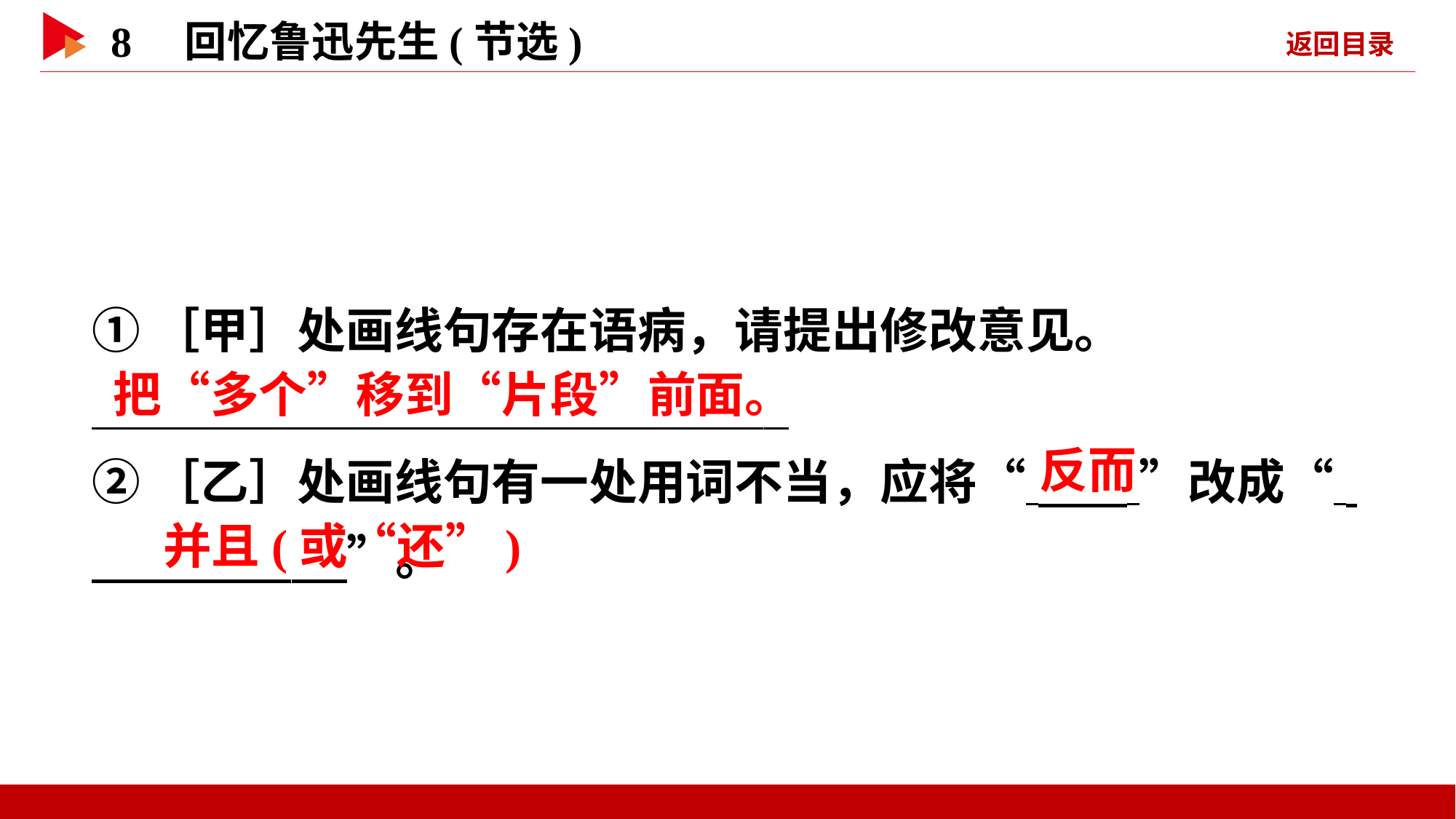

①［甲］处画线句存在语病，请提出修改意见。
                                                   _
②［乙］处画线句有一处用词不当，应将“          ”改成“                          ”。
 把“多个”移到“片段”前面。
 反而
 并且(或“还”)